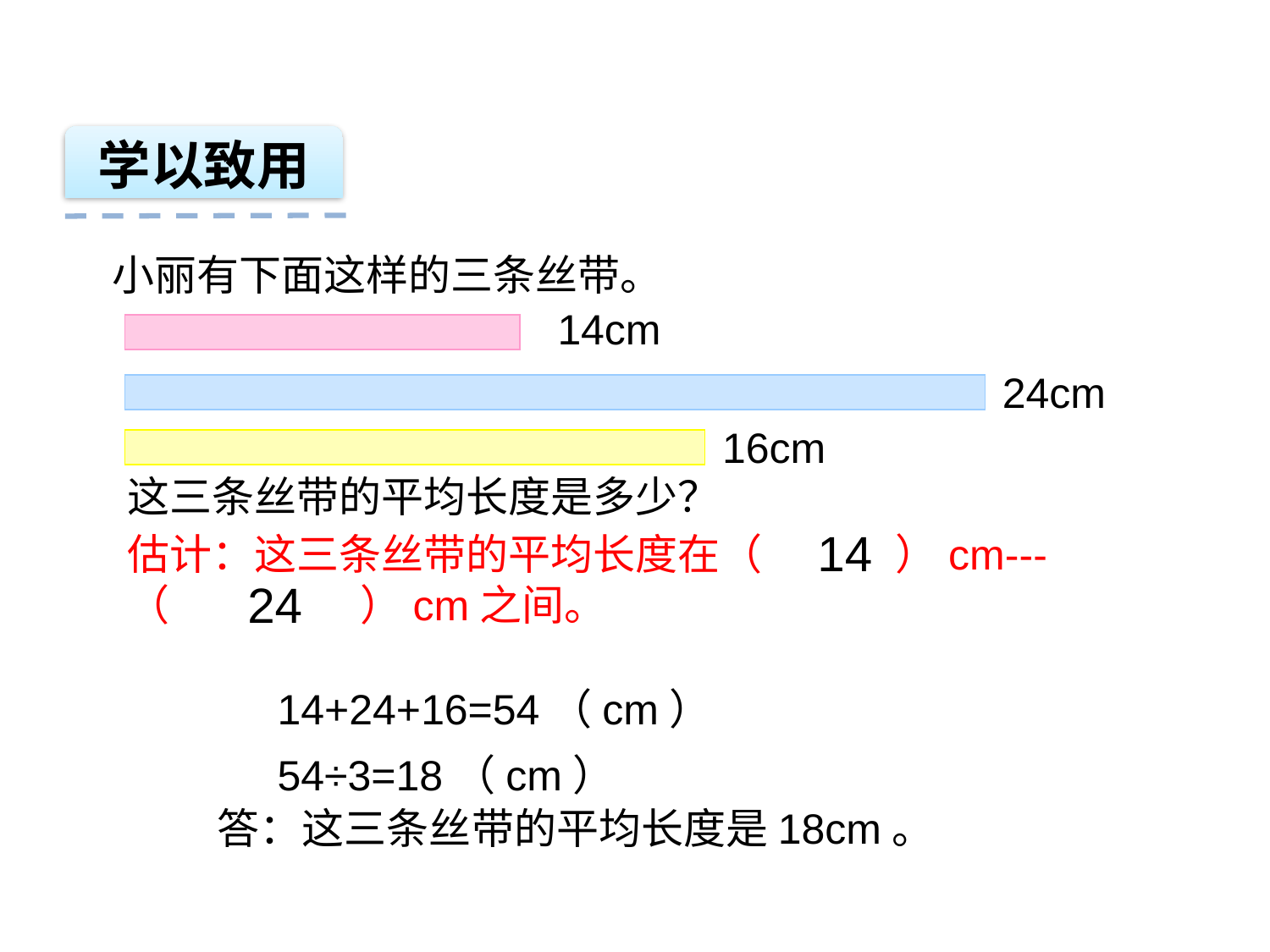

学以致用
小丽有下面这样的三条丝带。
14cm

24cm

16cm

这三条丝带的平均长度是多少？
14
估计：这三条丝带的平均长度在（              ）cm---（                    ）cm之间。
24
14+24+16=54（cm）
54÷3=18（cm）
答：这三条丝带的平均长度是18cm。